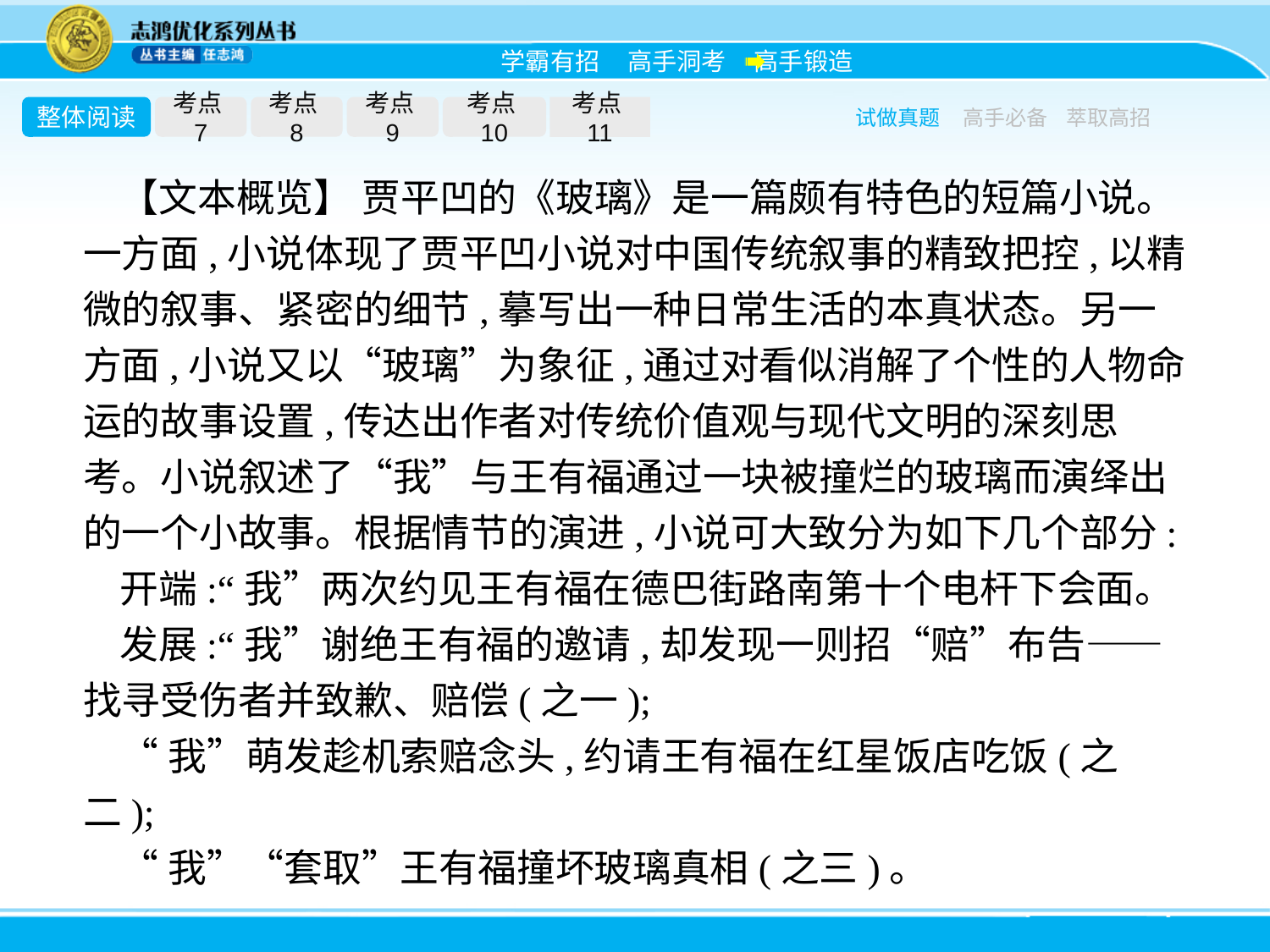

整体阅读
考点7
考点8
考点9
考点10
考点11
试做真题
高手必备
萃取高招
【文本概览】 贾平凹的《玻璃》是一篇颇有特色的短篇小说。一方面,小说体现了贾平凹小说对中国传统叙事的精致把控,以精微的叙事、紧密的细节,摹写出一种日常生活的本真状态。另一方面,小说又以“玻璃”为象征,通过对看似消解了个性的人物命运的故事设置,传达出作者对传统价值观与现代文明的深刻思考。小说叙述了“我”与王有福通过一块被撞烂的玻璃而演绎出的一个小故事。根据情节的演进,小说可大致分为如下几个部分:
开端:“我”两次约见王有福在德巴街路南第十个电杆下会面。
发展:“我”谢绝王有福的邀请,却发现一则招“赔”布告——找寻受伤者并致歉、赔偿(之一);
“我”萌发趁机索赔念头,约请王有福在红星饭店吃饭(之二);
“我”“套取”王有福撞坏玻璃真相(之三)。